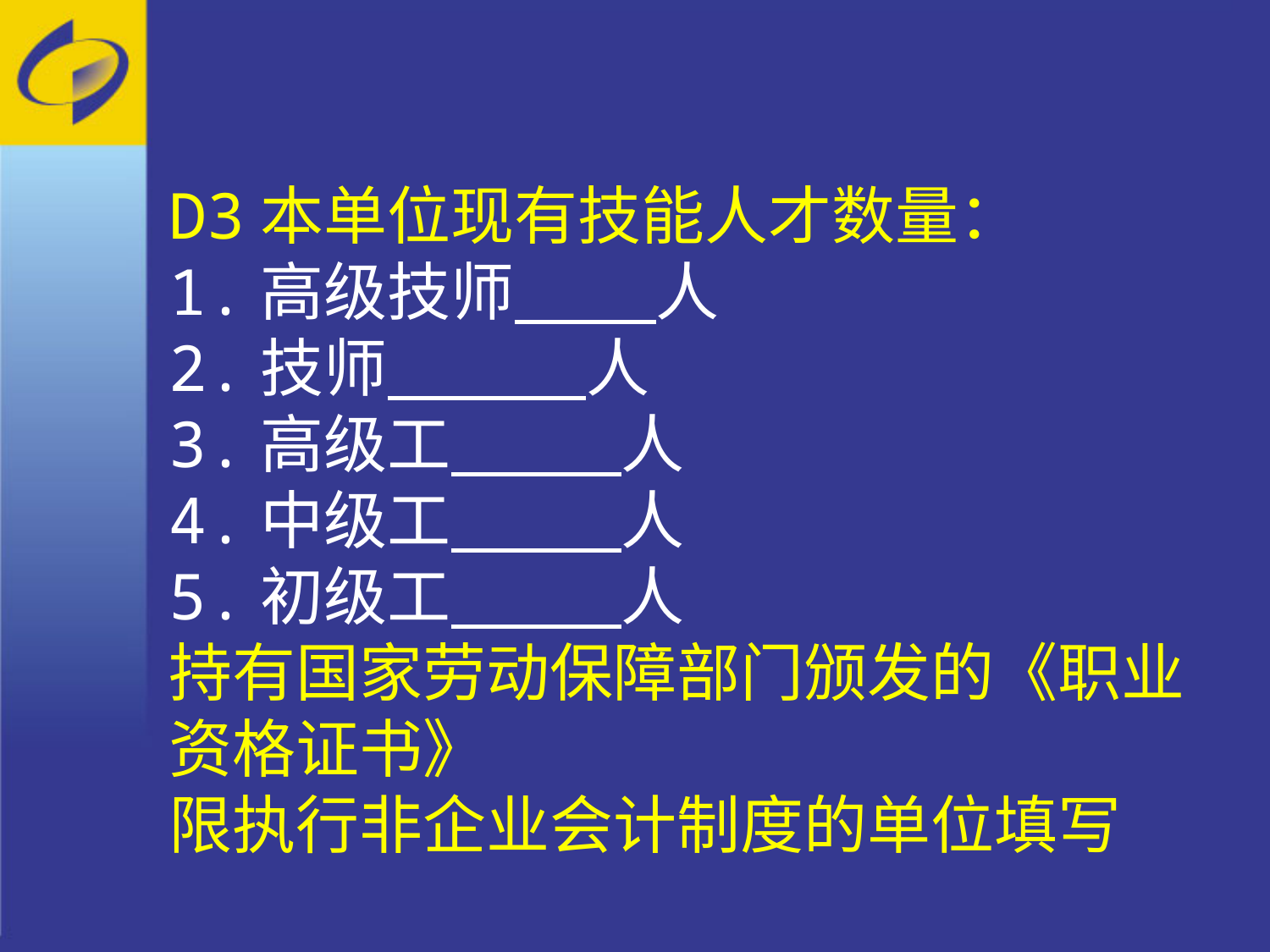

D3本单位现有技能人才数量：
1.高级技师          人
2.技师              人
3.高级工            人
4.中级工            人
5.初级工            人
持有国家劳动保障部门颁发的《职业资格证书》
限执行非企业会计制度的单位填写